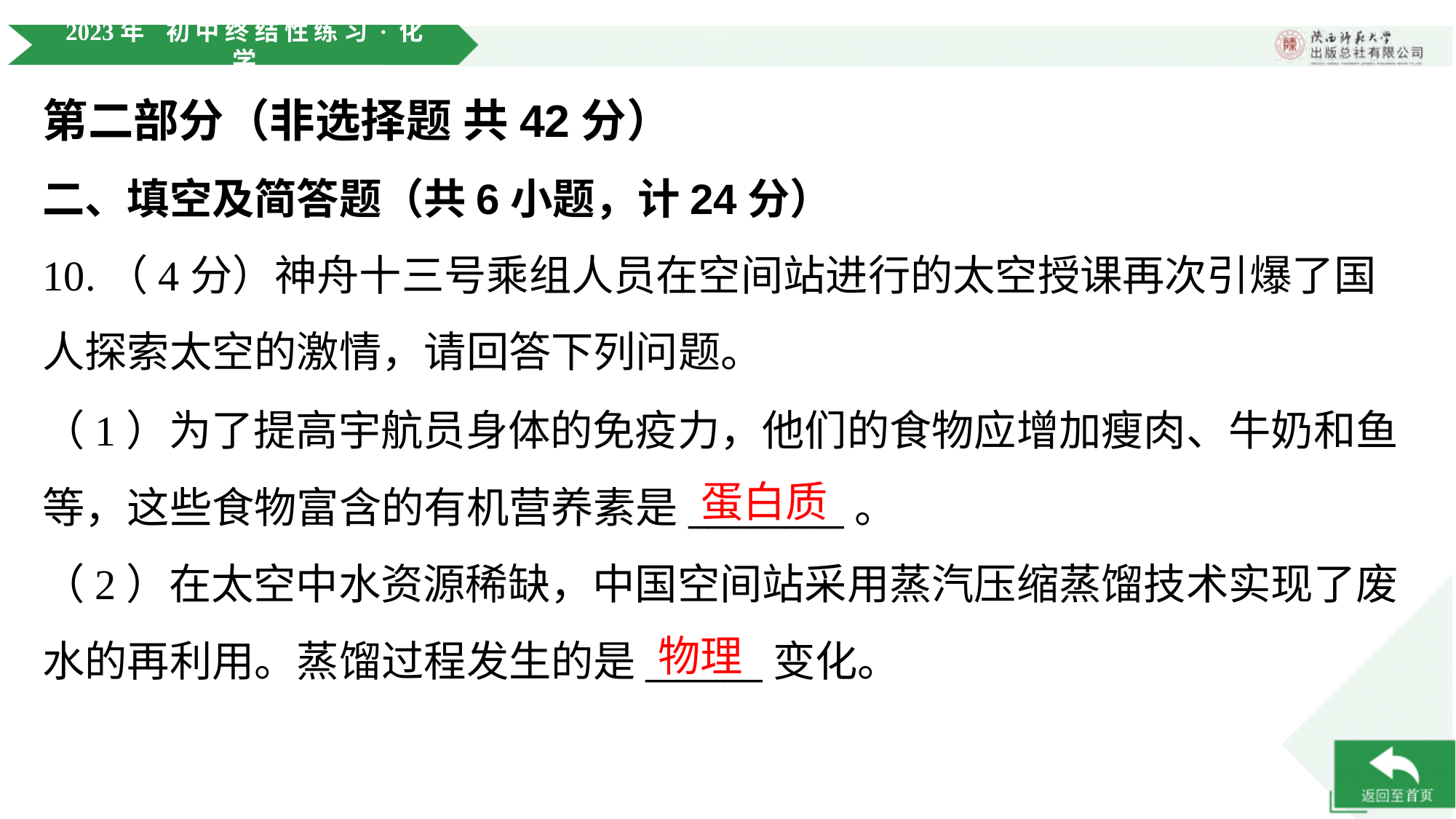

第二部分（非选择题 共42分）
二、填空及简答题（共6小题，计24分）
10.（4分）神舟十三号乘组人员在空间站进行的太空授课再次引爆了国人探索太空的激情，请回答下列问题。
（1）为了提高宇航员身体的免疫力，他们的食物应增加瘦肉、牛奶和鱼
等，这些食物富含的有机营养素是________。
蛋白质
（2）在太空中水资源稀缺，中国空间站采用蒸汽压缩蒸馏技术实现了废
水的再利用。蒸馏过程发生的是______变化。
物理